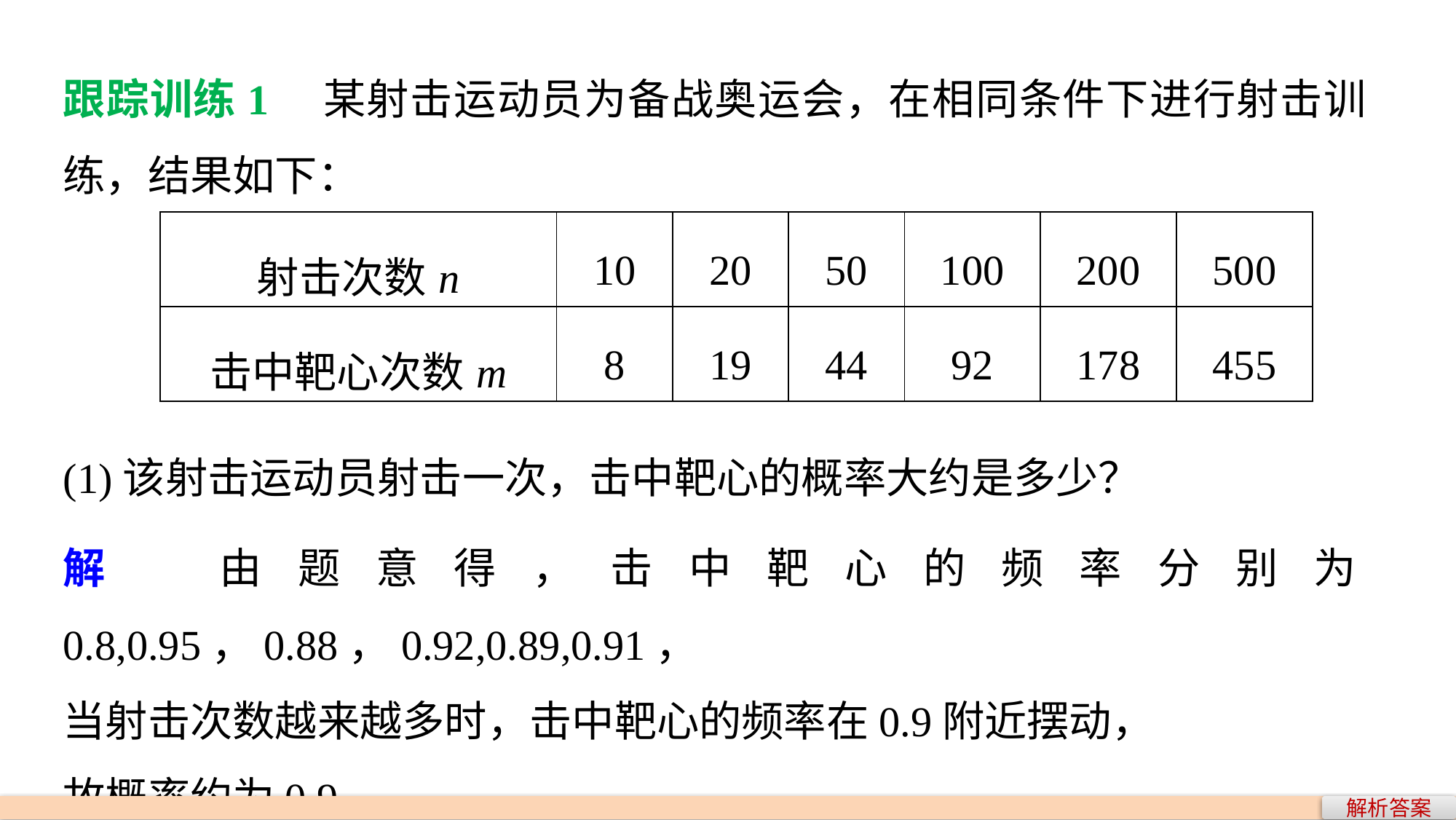

跟踪训练1　某射击运动员为备战奥运会，在相同条件下进行射击训练，结果如下：
| 射击次数n | 10 | 20 | 50 | 100 | 200 | 500 |
| --- | --- | --- | --- | --- | --- | --- |
| 击中靶心次数m | 8 | 19 | 44 | 92 | 178 | 455 |
(1)该射击运动员射击一次，击中靶心的概率大约是多少？
解　由题意得，击中靶心的频率分别为0.8,0.95，0.88，0.92,0.89,0.91，
当射击次数越来越多时，击中靶心的频率在0.9附近摆动，
故概率约为0.9.
解析答案